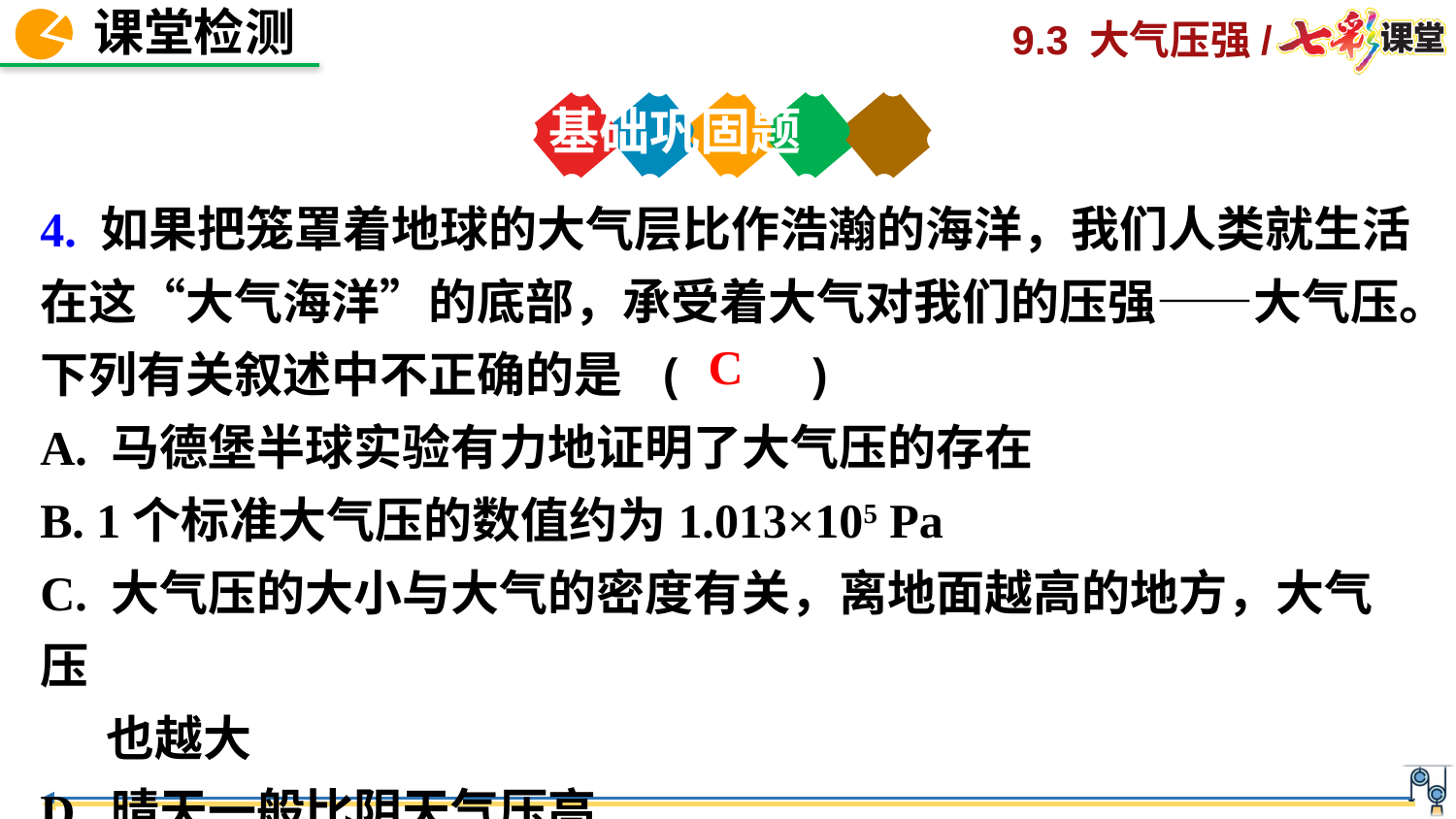

基础巩固题

4. 如果把笼罩着地球的大气层比作浩瀚的海洋，我们人类就生活在这“大气海洋”的底部，承受着大气对我们的压强——大气压。下列有关叙述中不正确的是  (　　)
A. 马德堡半球实验有力地证明了大气压的存在
B. 1个标准大气压的数值约为1.013×105 Pa
C. 大气压的大小与大气的密度有关，离地面越高的地方，大气压
     也越大
D. 晴天一般比阴天气压高
C